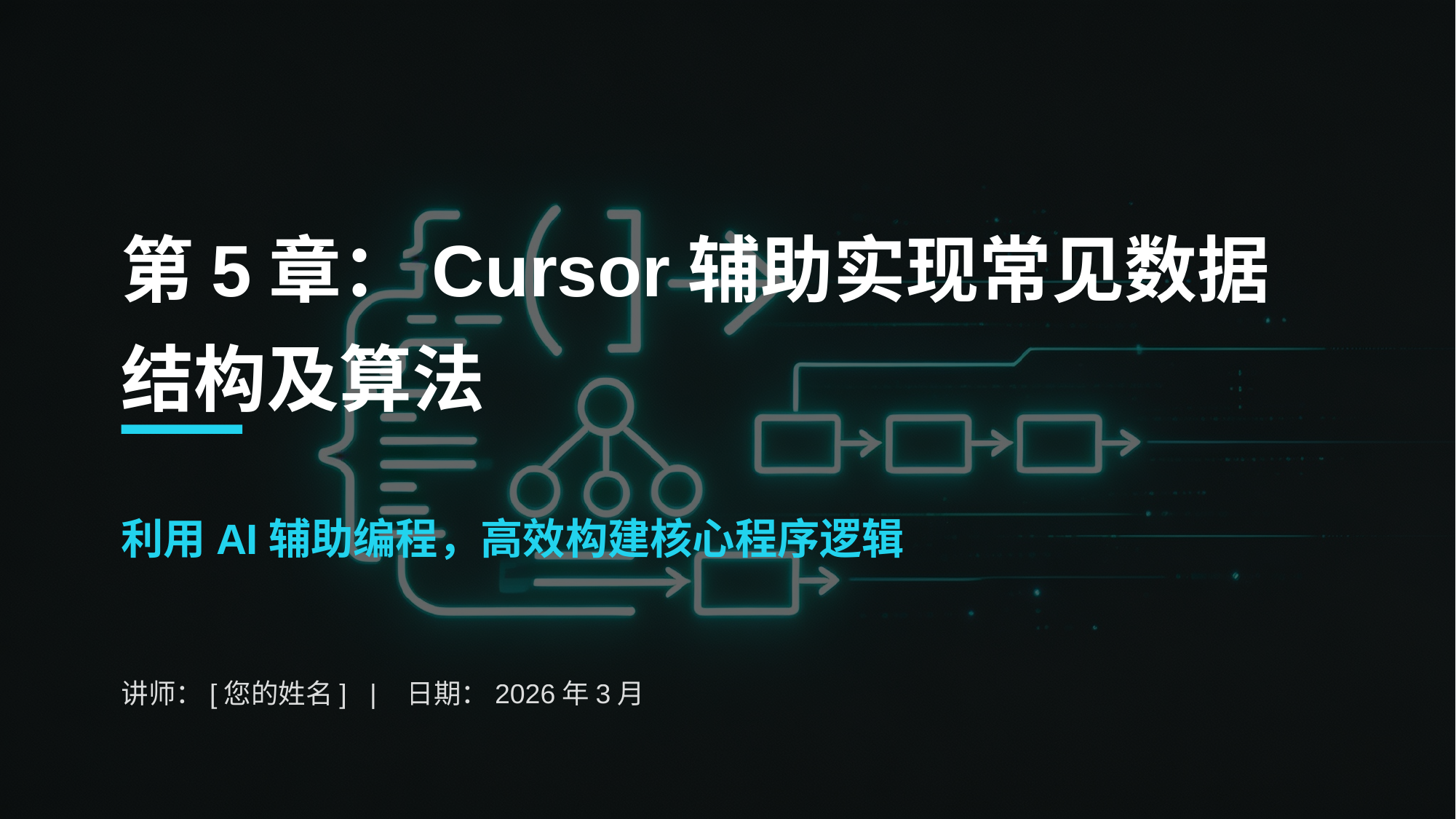

第5章：Cursor辅助实现常见数据结构及算法

利用AI辅助编程，高效构建核心程序逻辑
讲师：[您的姓名]   |   日期：2026年3月